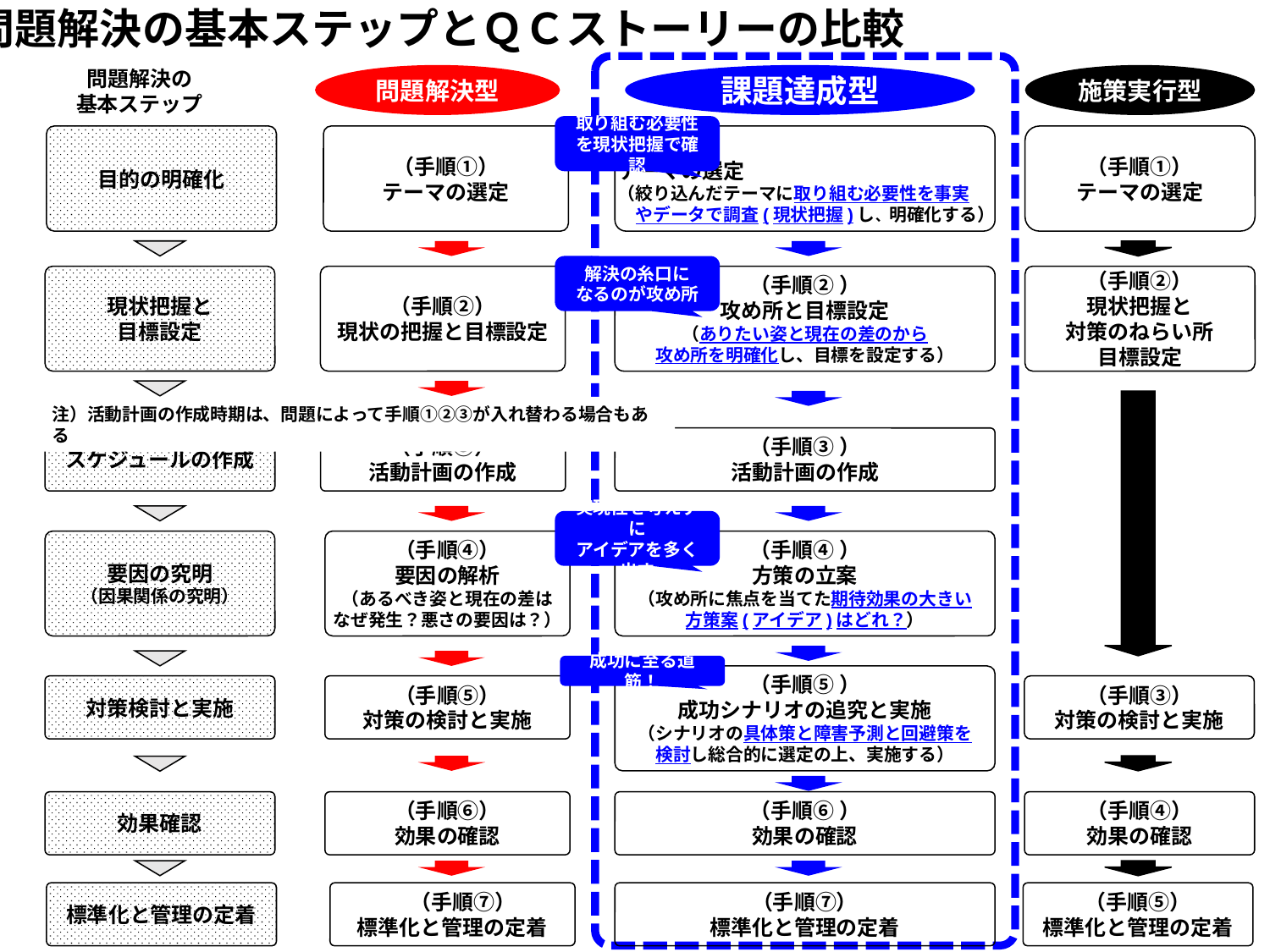

問題解決の基本ステップとＱＣストーリーの比較

問題解決の
基本ステップ
問題解決型
課題達成型
施策実行型
取り組む必要性を現状把握で確認
目的の明確化
（手順①）
テーマの選定
（手順①）
テーマの選定
（絞り込んだテーマに取り組む必要性を事実
　やデータで調査(現状把握)し、明確化する）
（手順①）
テーマの選定

解決の糸口に
なるのが攻め所
現状把握と
目標設定
（手順②）
現状の把握と目標設定
（手順② ）
攻め所と目標設定
（ありたい姿と現在の差のから
攻め所を明確化し、目標を設定する）
（手順②）
現状把握と
対策のねらい所
目標設定

注）活動計画の作成時期は、問題によって手順①②③が入れ替わる場合もある
スケジュールの作成
（手順③）
活動計画の作成
（手順③ ）
活動計画の作成

実現性を考えずに
アイデアを多く出す
要因の究明
（因果関係の究明）
（手順④）
要因の解析
（あるべき姿と現在の差は
なぜ発生？悪さの要因は？）
（手順④ ）
方策の立案
（攻め所に焦点を当てた期待効果の大きい
方策案(アイデア)はどれ？）

成功に至る道筋！
（手順⑤ ）
成功シナリオの追究と実施
（シナリオの具体策と障害予測と回避策を
検討し総合的に選定の上、実施する）
対策検討と実施
（手順⑤）
対策の検討と実施
（手順③）
対策の検討と実施

効果確認
（手順⑥）
効果の確認
（手順⑥ ）
効果の確認
（手順④）
効果の確認

標準化と管理の定着
　（手順⑦）
標準化と管理の定着
（手順⑦）
標準化と管理の定着
（手順⑤）
標準化と管理の定着